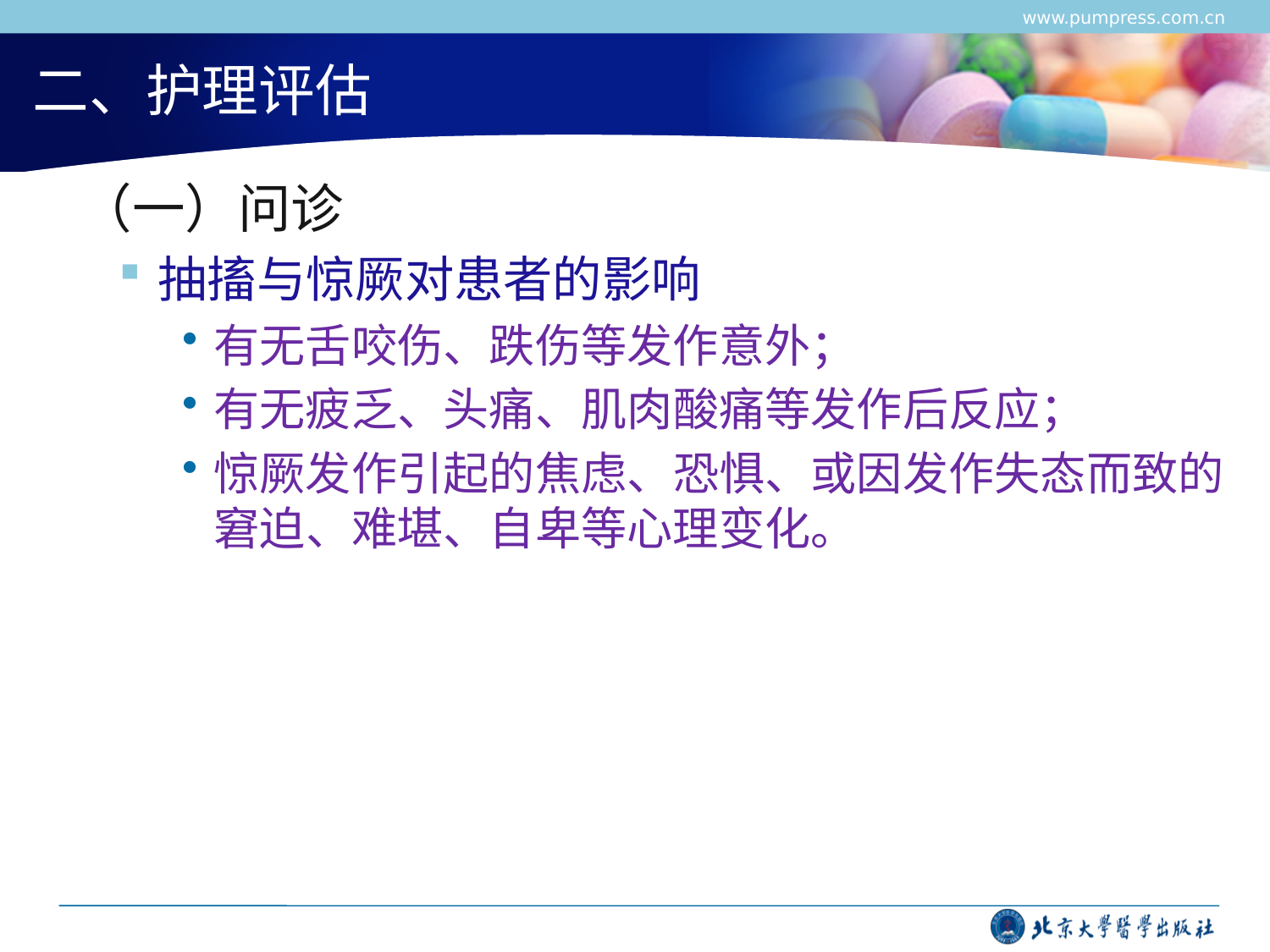

www.pumpress.com.cn
# 二、护理评估
 （一）问诊
抽搐与惊厥对患者的影响
有无舌咬伤、跌伤等发作意外；
有无疲乏、头痛、肌肉酸痛等发作后反应；
惊厥发作引起的焦虑、恐惧、或因发作失态而致的窘迫、难堪、自卑等心理变化。